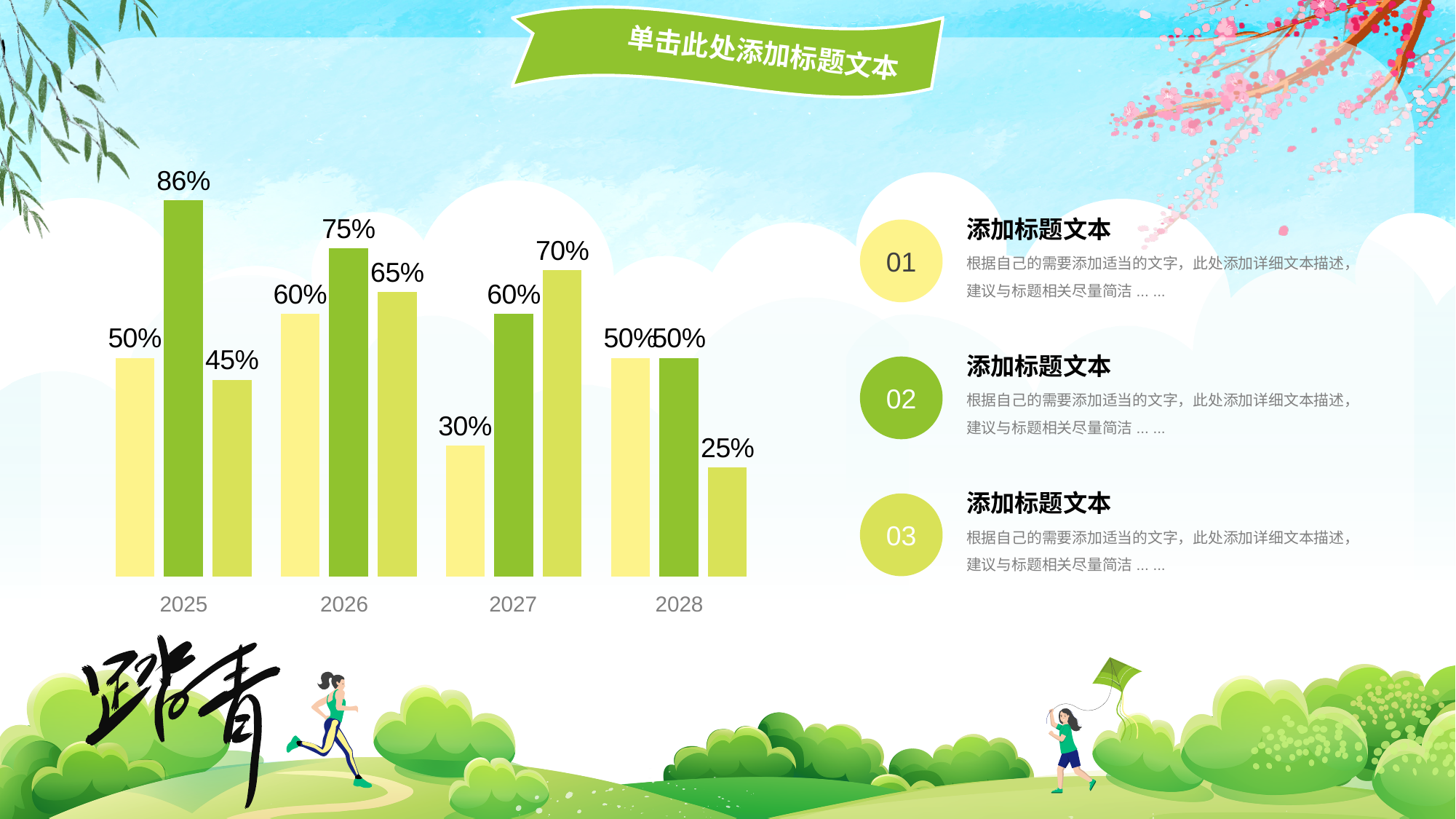

单击此处添加标题文本

### Chart

| Category | 列1 | 列2 | 列3 |
|---|---|---|---|
| 添加标题 | 0.5 | 0.86 | 0.45 |
| 添加标题 | 0.6 | 0.75 | 0.65 |
| 添加标题 | 0.3 | 0.6 | 0.7 |
| 添加标题 | 0.5 | 0.5 | 0.25 |
2025
2026
2027
2028
添加标题文本
根据自己的需要添加适当的文字，此处添加详细文本描述，建议与标题相关尽量简洁... ...
01
添加标题文本
根据自己的需要添加适当的文字，此处添加详细文本描述，建议与标题相关尽量简洁... ...
02
添加标题文本
根据自己的需要添加适当的文字，此处添加详细文本描述，建议与标题相关尽量简洁... ...
03